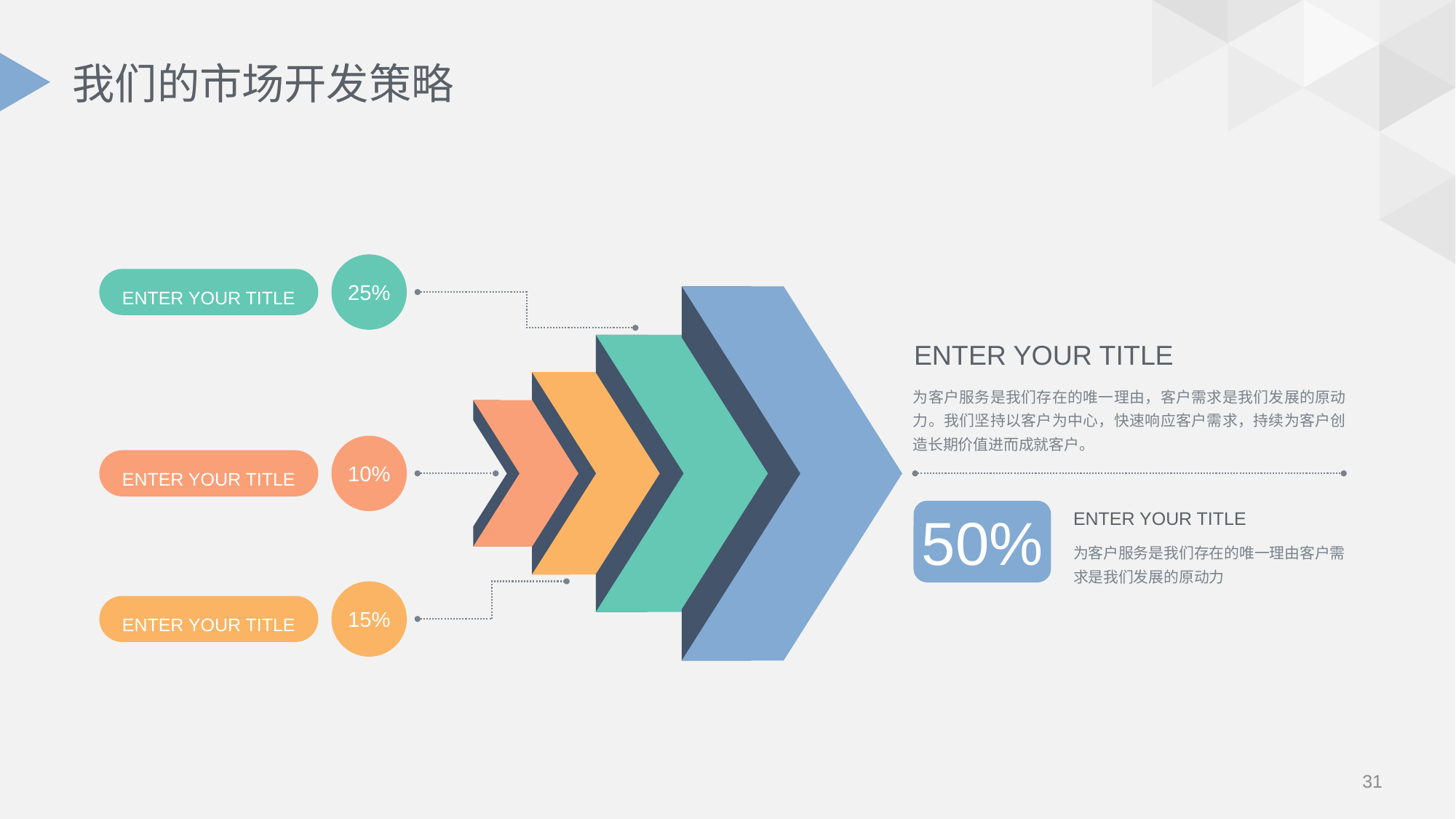

# 我们的市场开发策略

25%
ENTER YOUR TITLE

10%
ENTER YOUR TITLE

15%
ENTER YOUR TITLE

ENTER YOUR TITLE
为客户服务是我们存在的唯一理由，客户需求是我们发展的原动力。我们坚持以客户为中心，快速响应客户需求，持续为客户创造长期价值进而成就客户。

ENTER YOUR TITLE
为客户服务是我们存在的唯一理由客户需求是我们发展的原动力
50%

31